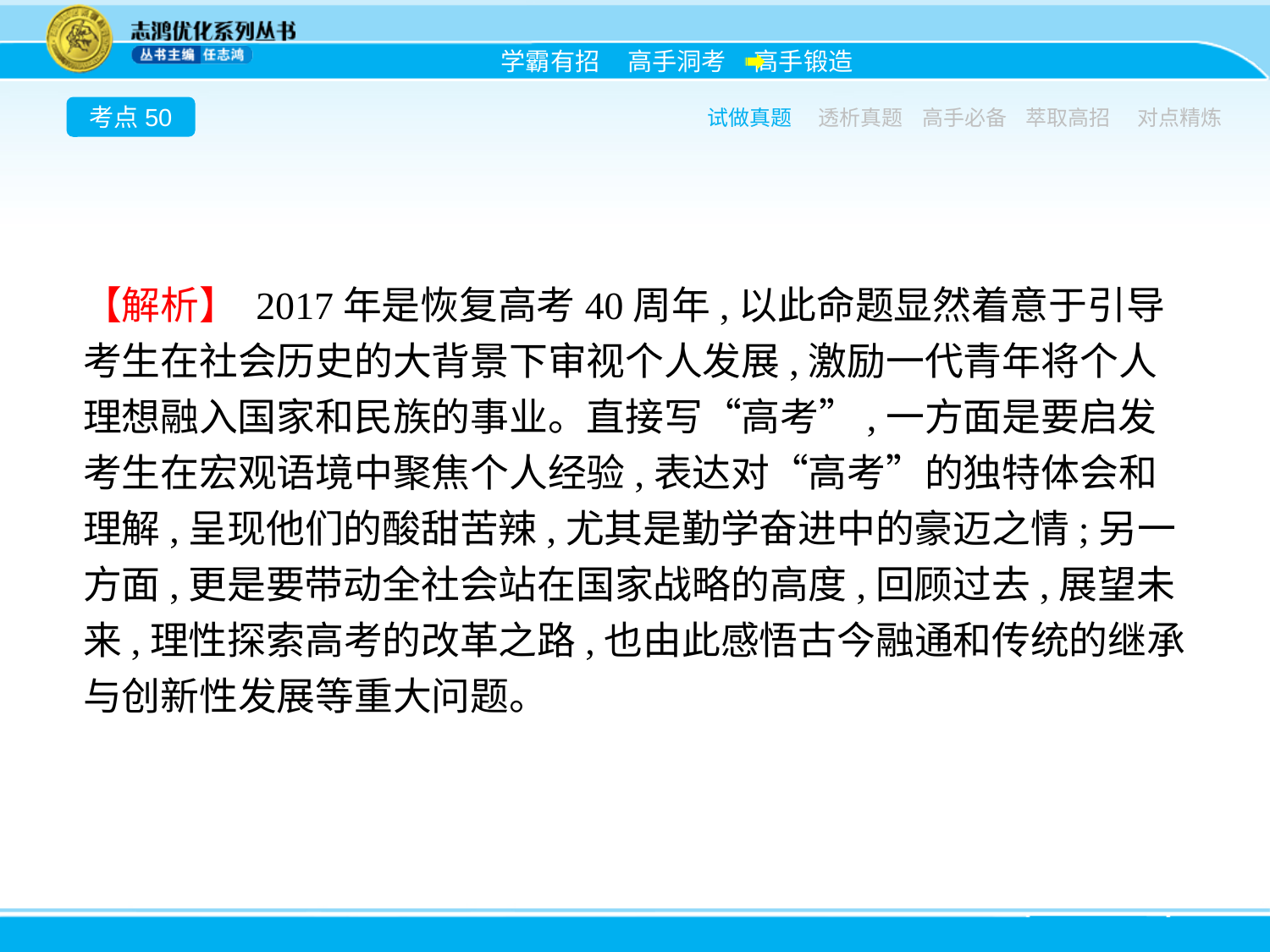

考点50
试做真题
透析真题
高手必备
萃取高招
对点精炼
【解析】 2017年是恢复高考40周年,以此命题显然着意于引导考生在社会历史的大背景下审视个人发展,激励一代青年将个人理想融入国家和民族的事业。直接写“高考”,一方面是要启发考生在宏观语境中聚焦个人经验,表达对“高考”的独特体会和理解,呈现他们的酸甜苦辣,尤其是勤学奋进中的豪迈之情;另一方面,更是要带动全社会站在国家战略的高度,回顾过去,展望未来,理性探索高考的改革之路,也由此感悟古今融通和传统的继承与创新性发展等重大问题。